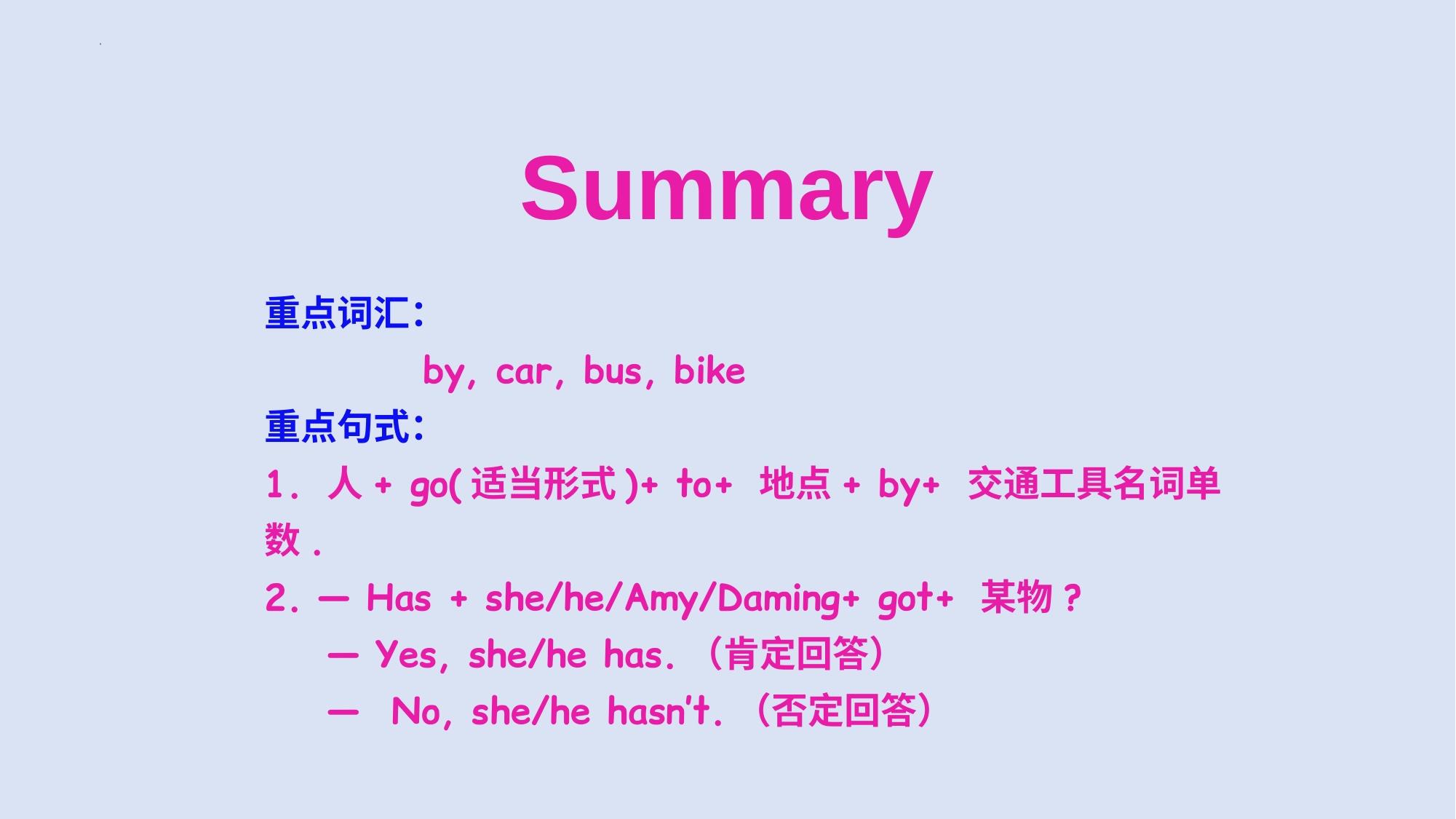

Summary
重点词汇：
          by, car, bus, bike
重点句式：
1. 人+ go(适当形式)+ to+ 地点+ by+ 交通工具名词单数.
2. — Has + she/he/Amy/Daming+ got+ 某物?
    — Yes, she/he has.（肯定回答）
    —  No, she/he hasn’t.（否定回答）